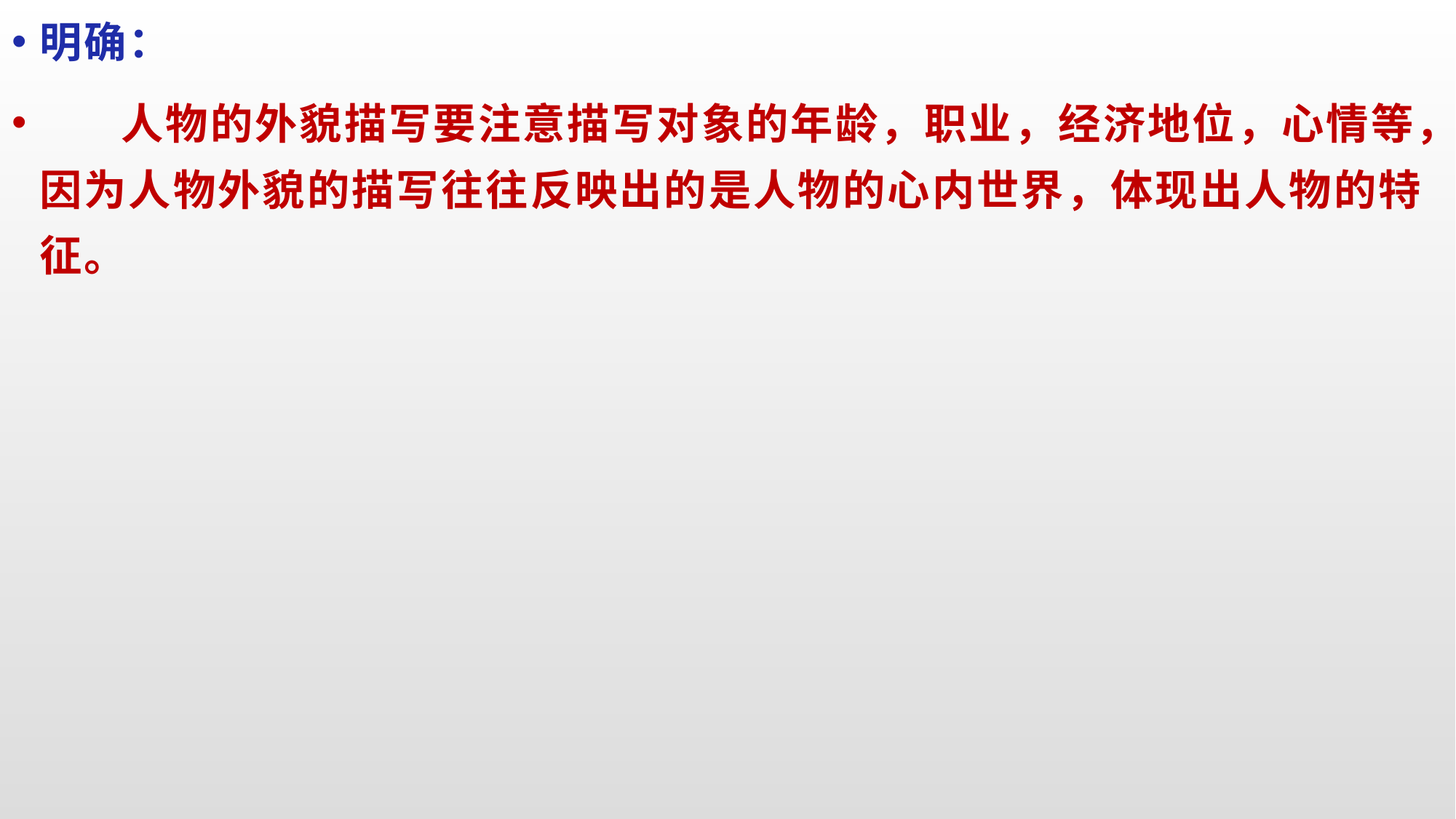

明确：
      人物的外貌描写要注意描写对象的年龄，职业，经济地位，心情等，因为人物外貌的描写往往反映出的是人物的心内世界，体现出人物的特征。